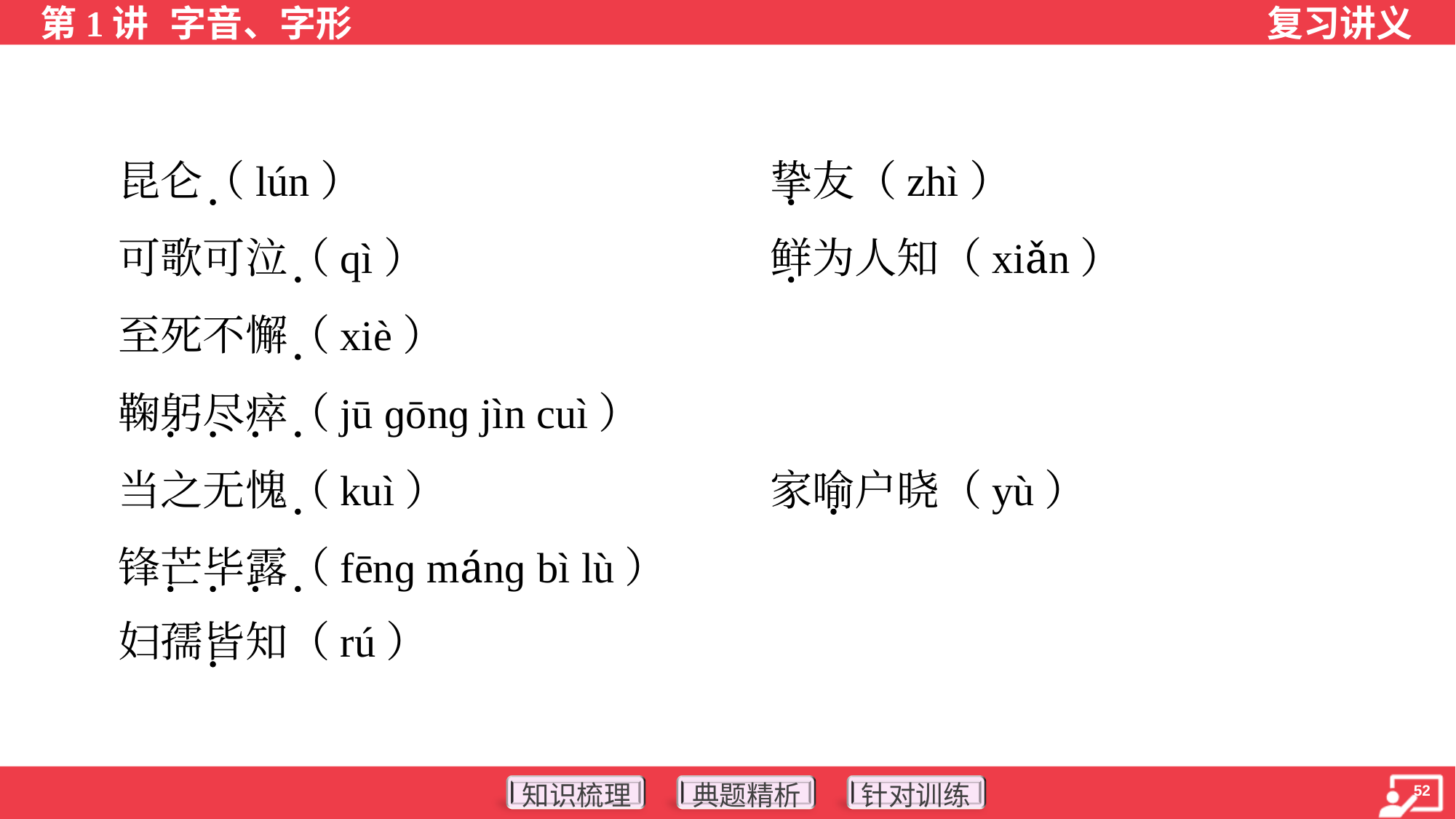

昆仑（lún）	挚友（zhì）
    可歌可泣（qì）	鲜为人知（xiǎn）
    至死不懈（xiè）
    鞠躬尽瘁（jū ɡōnɡ jìn cuì）
    当之无愧（kuì）	家喻户晓（yù）
    锋芒毕露（fēnɡ mánɡ bì lù）
    妇孺皆知（rú）